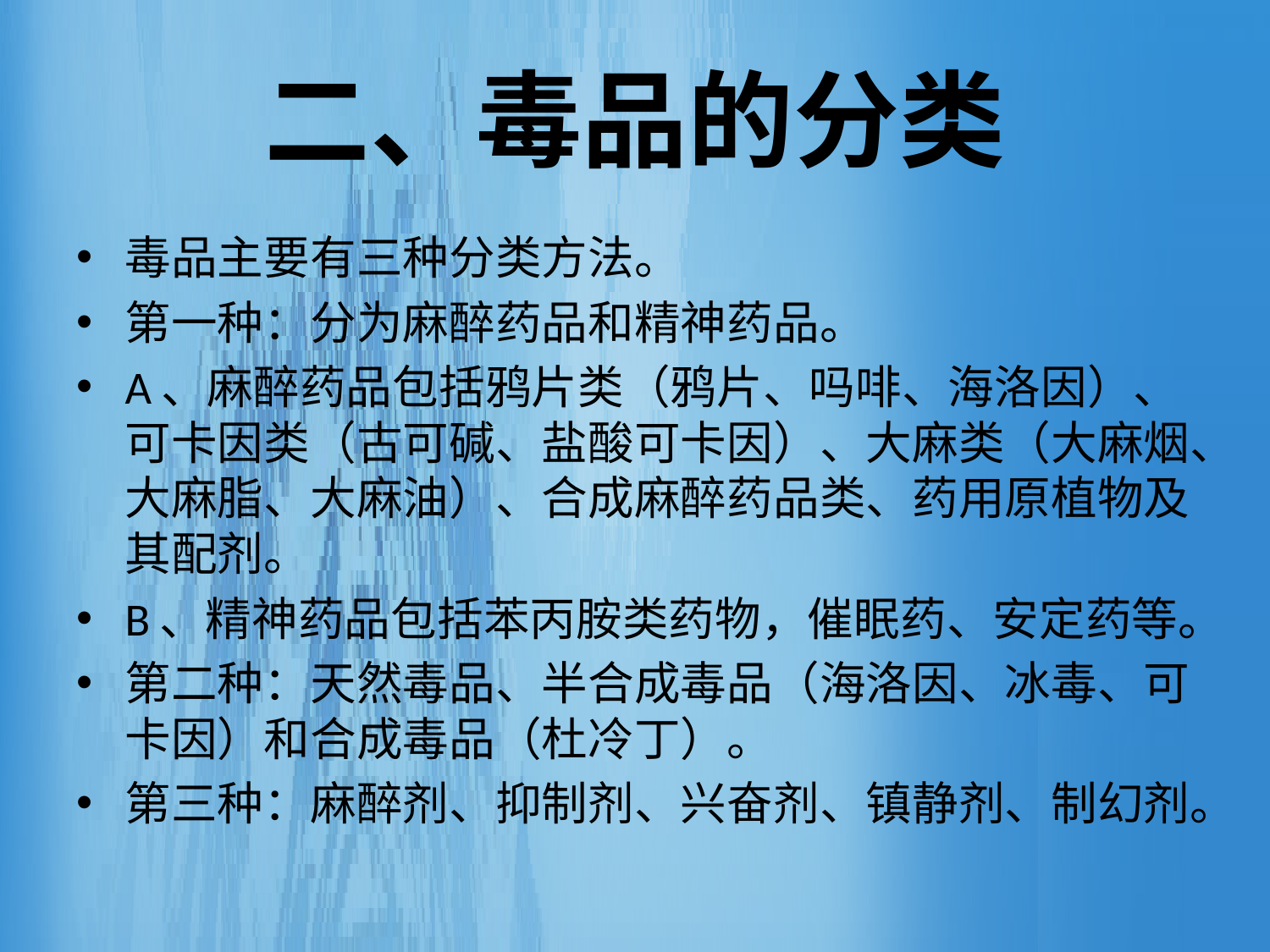

# 二、毒品的分类
毒品主要有三种分类方法。
第一种：分为麻醉药品和精神药品。
A、麻醉药品包括鸦片类（鸦片、吗啡、海洛因）、可卡因类（古可碱、盐酸可卡因）、大麻类（大麻烟、大麻脂、大麻油）、合成麻醉药品类、药用原植物及其配剂。
B、精神药品包括苯丙胺类药物，催眠药、安定药等。
第二种：天然毒品、半合成毒品（海洛因、冰毒、可卡因）和合成毒品（杜冷丁）。
第三种：麻醉剂、抑制剂、兴奋剂、镇静剂、制幻剂。